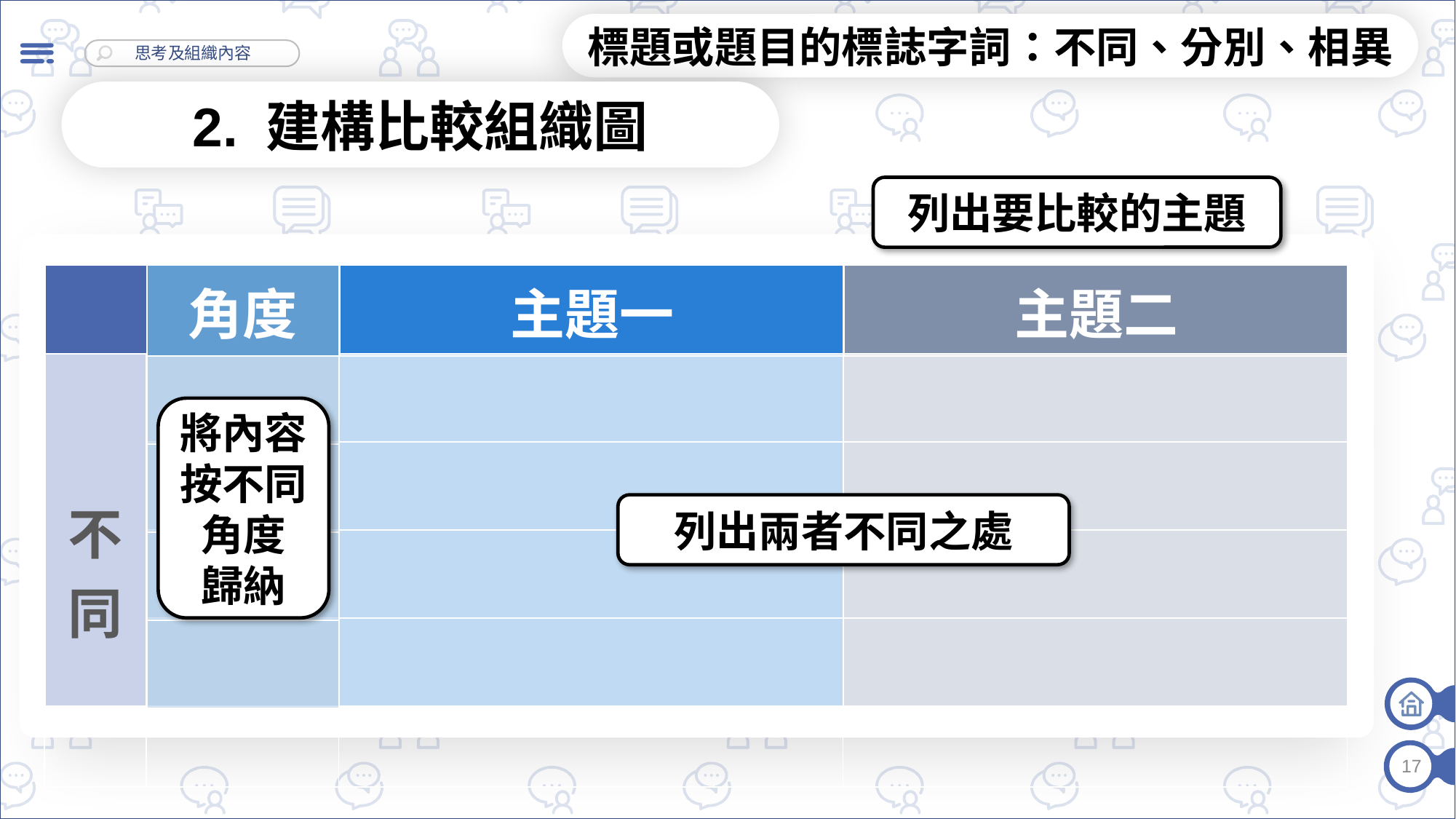

標題或題目的標誌字詞：不同、分別、相異
2. 建構比較組織圖
列出要比較的主題

| 角度 |
| --- |
|  |
|  |
|  |
|  |
|  |  |  |  |
| --- | --- | --- | --- |
|  |  |  |  |
|  |  |  |  |
|  |  |  |  |
|  |  |  |  |
| 主題一 | 主題二 |
| --- | --- |
| 不同 |  |  |  |
| --- | --- | --- | --- |
|  |  |  |  |
|  |  |  |  |
|  |  |  |  |
將內容按不同角度
歸納
列出兩者不同之處
17